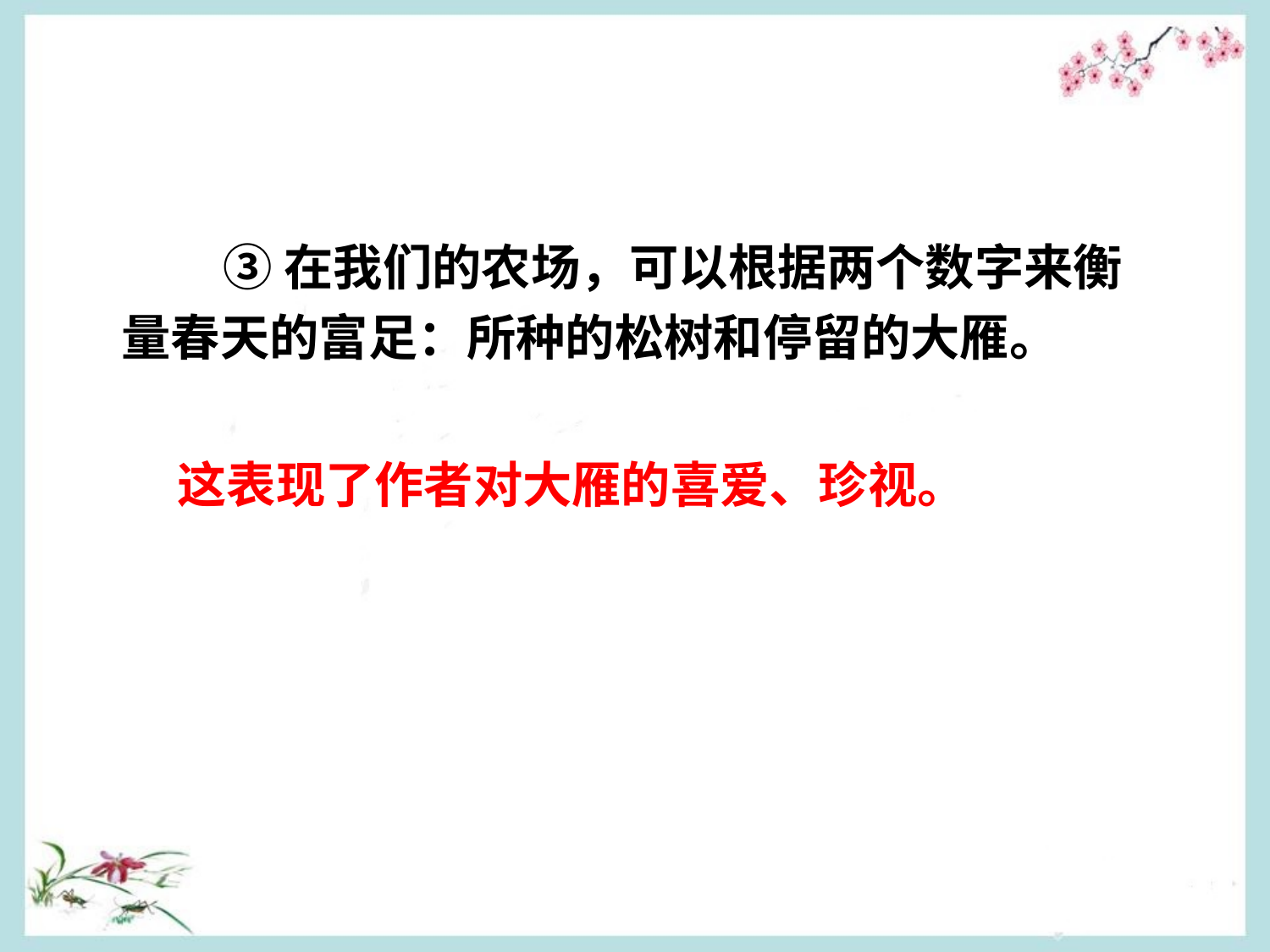

③在我们的农场，可以根据两个数字来衡量春天的富足：所种的松树和停留的大雁。
这表现了作者对大雁的喜爱、珍视。